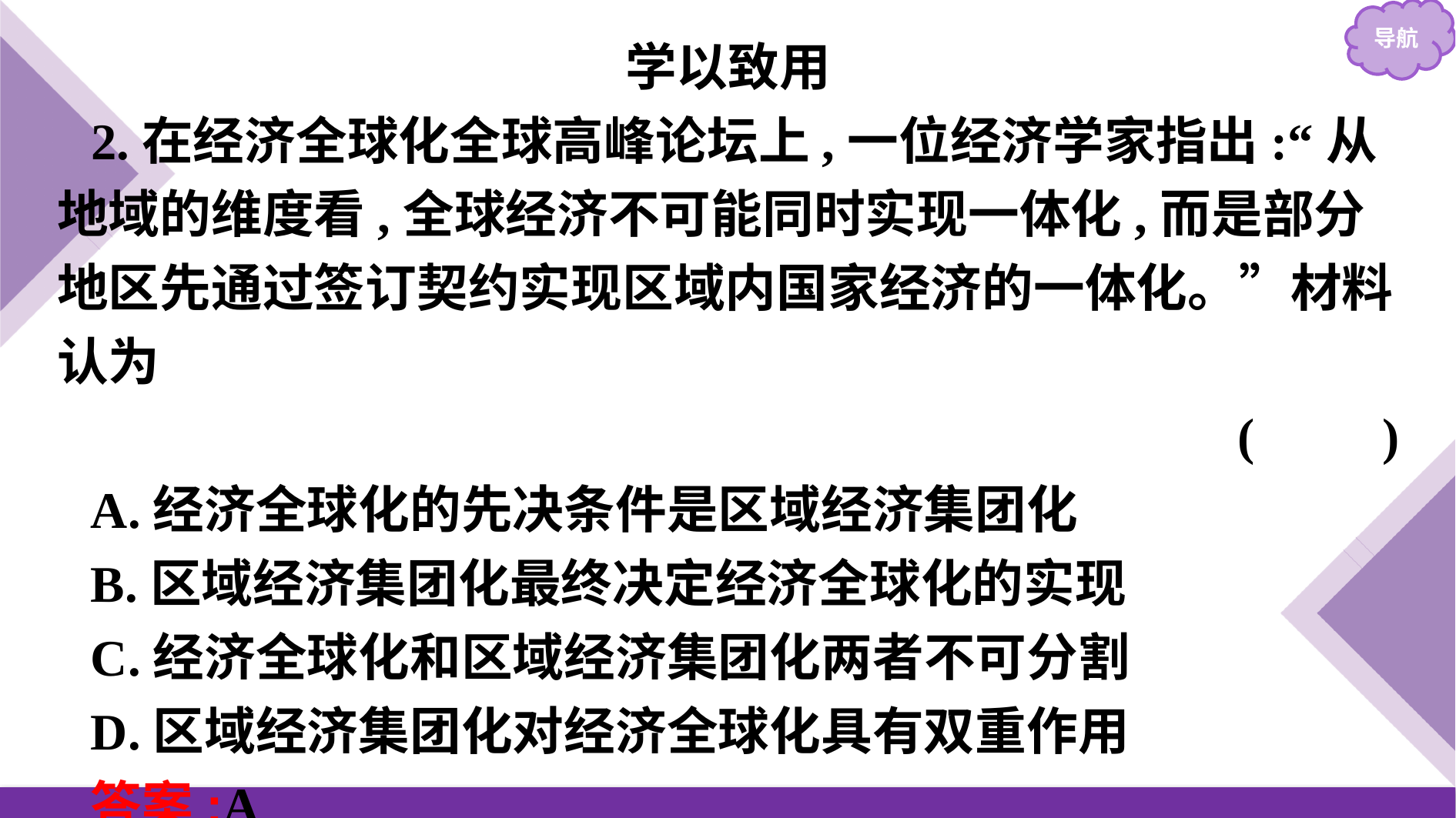

学以致用
2.在经济全球化全球高峰论坛上,一位经济学家指出:“从地域的维度看,全球经济不可能同时实现一体化,而是部分地区先通过签订契约实现区域内国家经济的一体化。”材料认为
(　　)
A.经济全球化的先决条件是区域经济集团化
B.区域经济集团化最终决定经济全球化的实现
C.经济全球化和区域经济集团化两者不可分割
D.区域经济集团化对经济全球化具有双重作用
答案:A